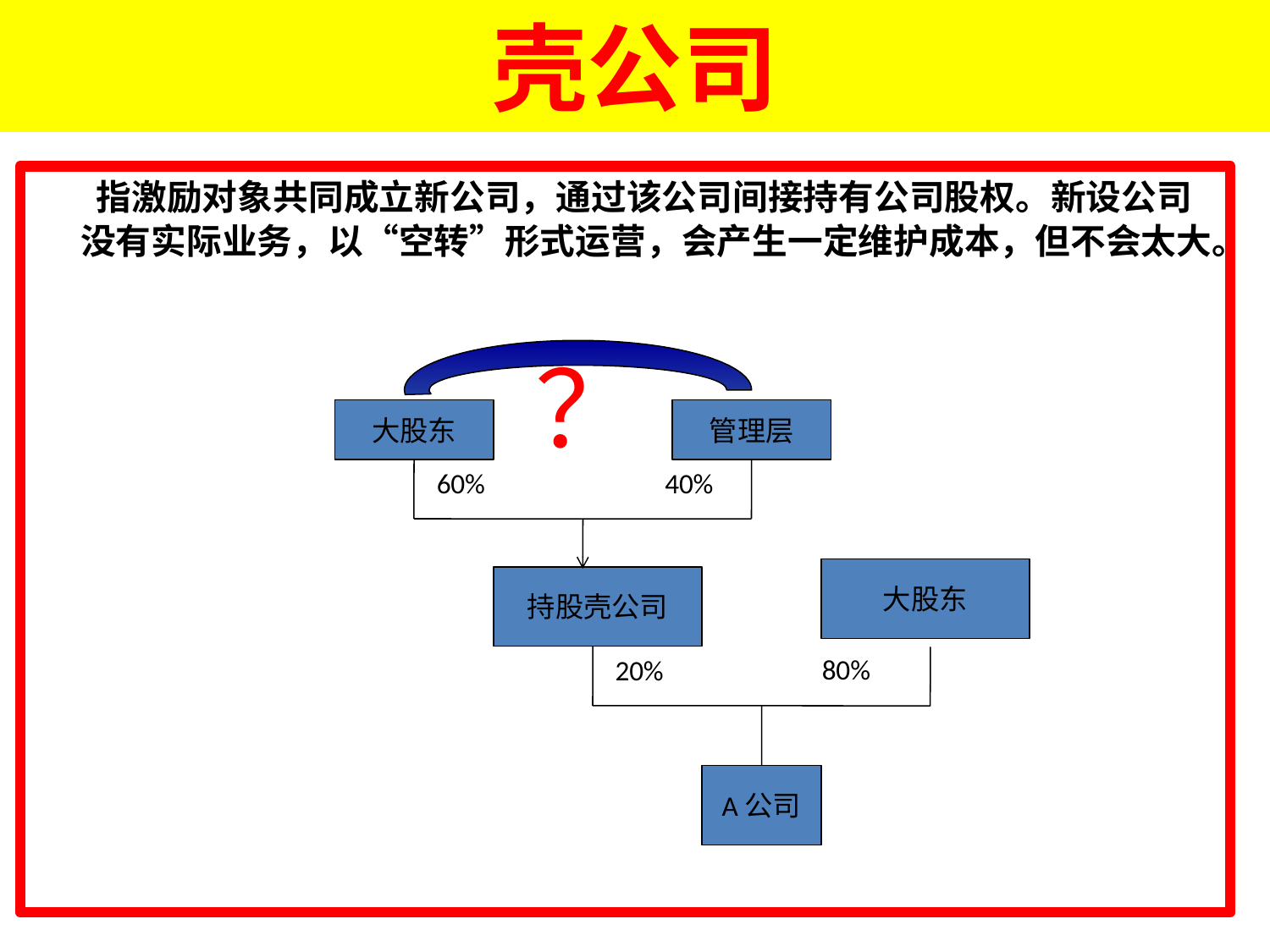

壳公司
       指激励对象共同成立新公司，通过该公司间接持有公司股权。新设公司没有实际业务，以“空转”形式运营，会产生一定维护成本，但不会太大。

？

大股东
管理层
60%
40%
大股东
持股壳公司
80%
20%
A公司